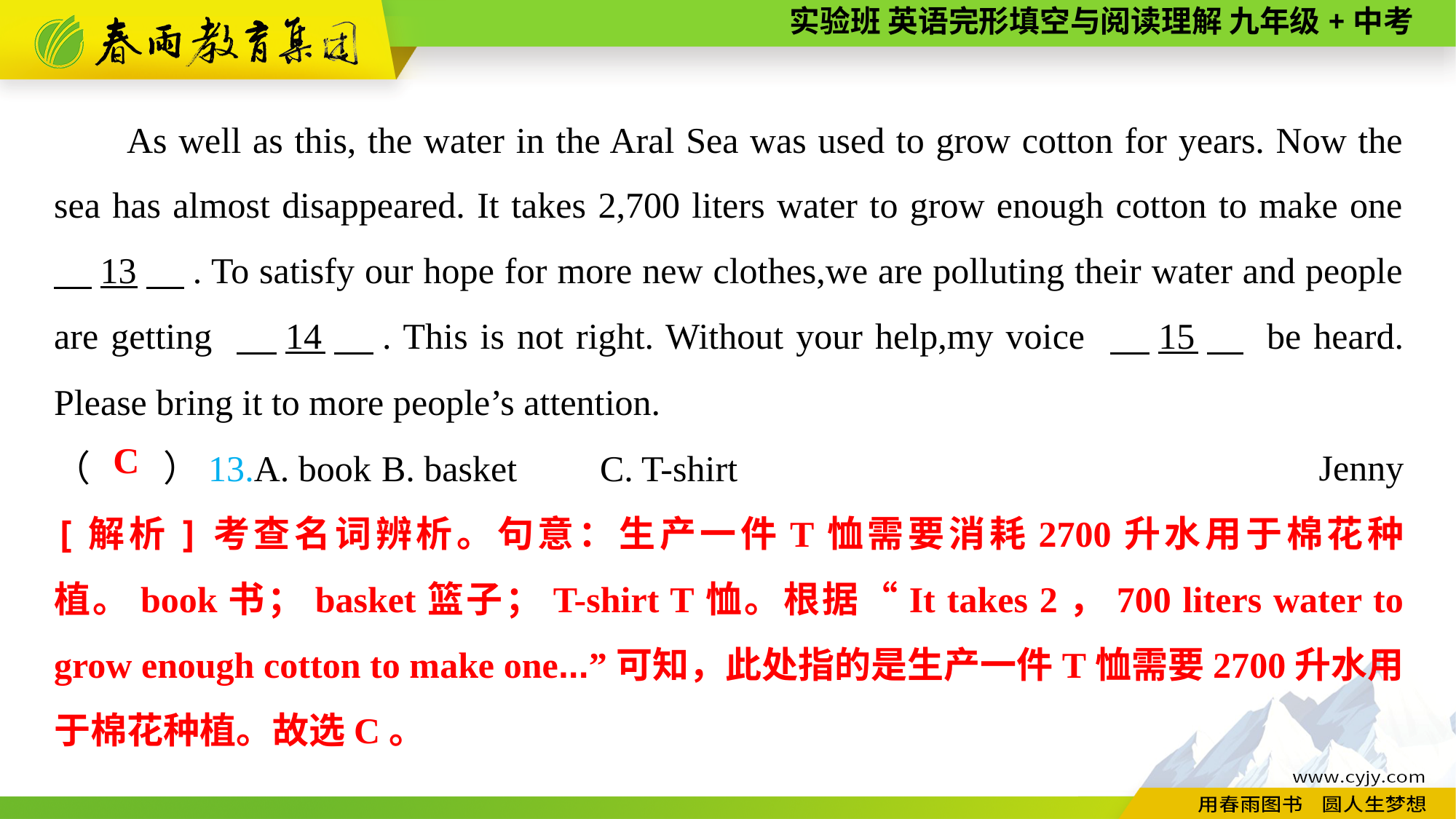

As well as this, the water in the Aral Sea was used to grow cotton for years. Now the sea has almost disappeared. It takes 2,700 liters water to grow enough cotton to make one 　13　. To satisfy our hope for more new clothes,we are polluting their water and people are getting 　14　. This is not right. Without your help,my voice 　15　 be heard. Please bring it to more people’s attention.
Jenny
（　　）13.A. book	B. basket	C. T-shirt
C
[解析]考查名词辨析。句意：生产一件T恤需要消耗2700升水用于棉花种植。book书；basket篮子；T-shirt T恤。根据“It takes 2，700 liters water to grow enough cotton to make one...”可知，此处指的是生产一件T恤需要2700升水用于棉花种植。故选C。